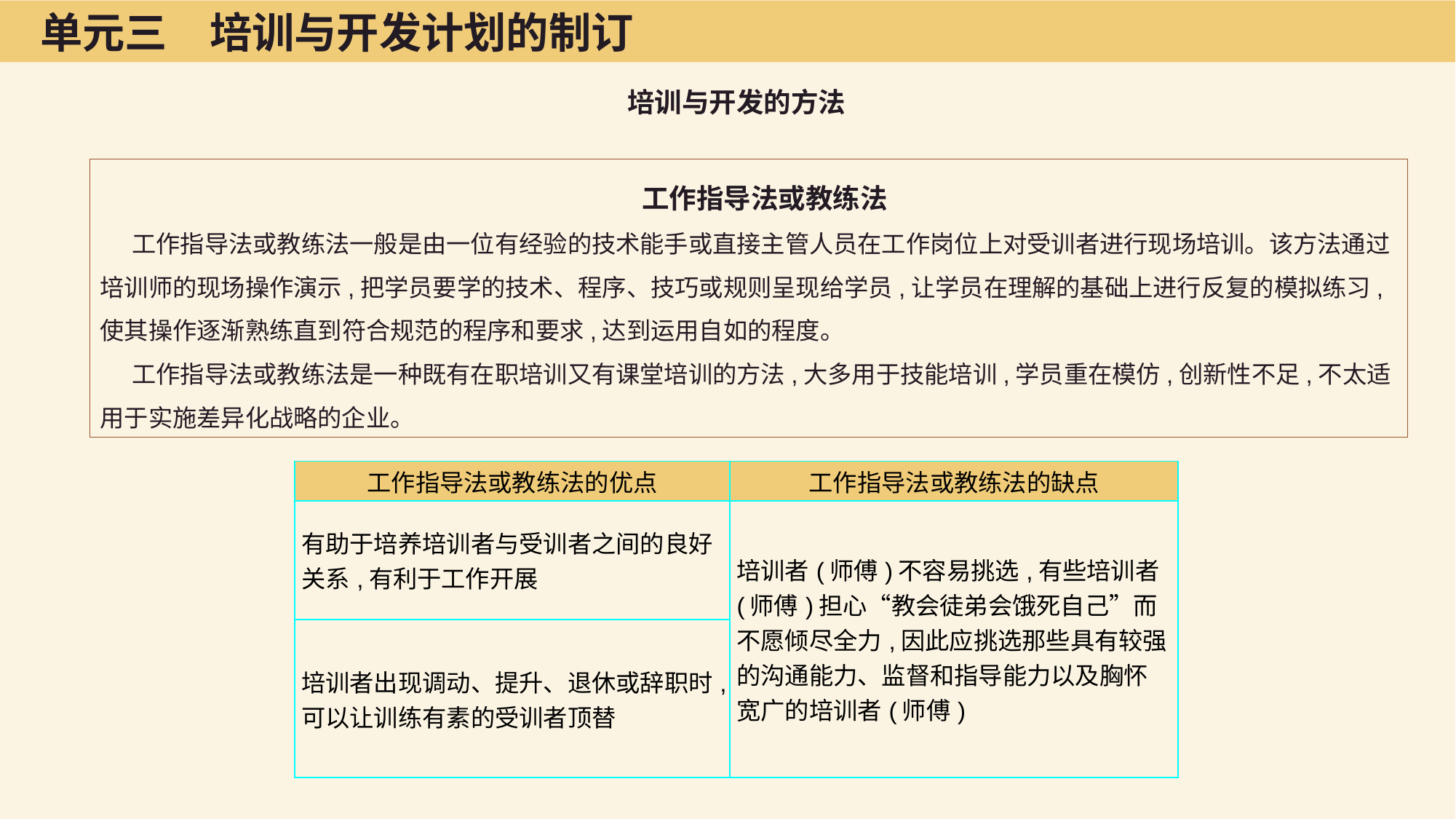

单元三　培训与开发计划的制订
培训与开发的方法
工作指导法或教练法
工作指导法或教练法一般是由一位有经验的技术能手或直接主管人员在工作岗位上对受训者进行现场培训。该方法通过培训师的现场操作演示,把学员要学的技术、程序、技巧或规则呈现给学员,让学员在理解的基础上进行反复的模拟练习,使其操作逐渐熟练直到符合规范的程序和要求,达到运用自如的程度。
工作指导法或教练法是一种既有在职培训又有课堂培训的方法,大多用于技能培训,学员重在模仿,创新性不足,不太适用于实施差异化战略的企业。
| 工作指导法或教练法的优点 | 工作指导法或教练法的缺点 |
| --- | --- |
| 有助于培养培训者与受训者之间的良好关系,有利于工作开展 | 培训者(师傅)不容易挑选,有些培训者(师傅)担心“教会徒弟会饿死自己”而不愿倾尽全力,因此应挑选那些具有较强的沟通能力、监督和指导能力以及胸怀宽广的培训者(师傅) |
| 培训者出现调动、提升、退休或辞职时,可以让训练有素的受训者顶替 |  |